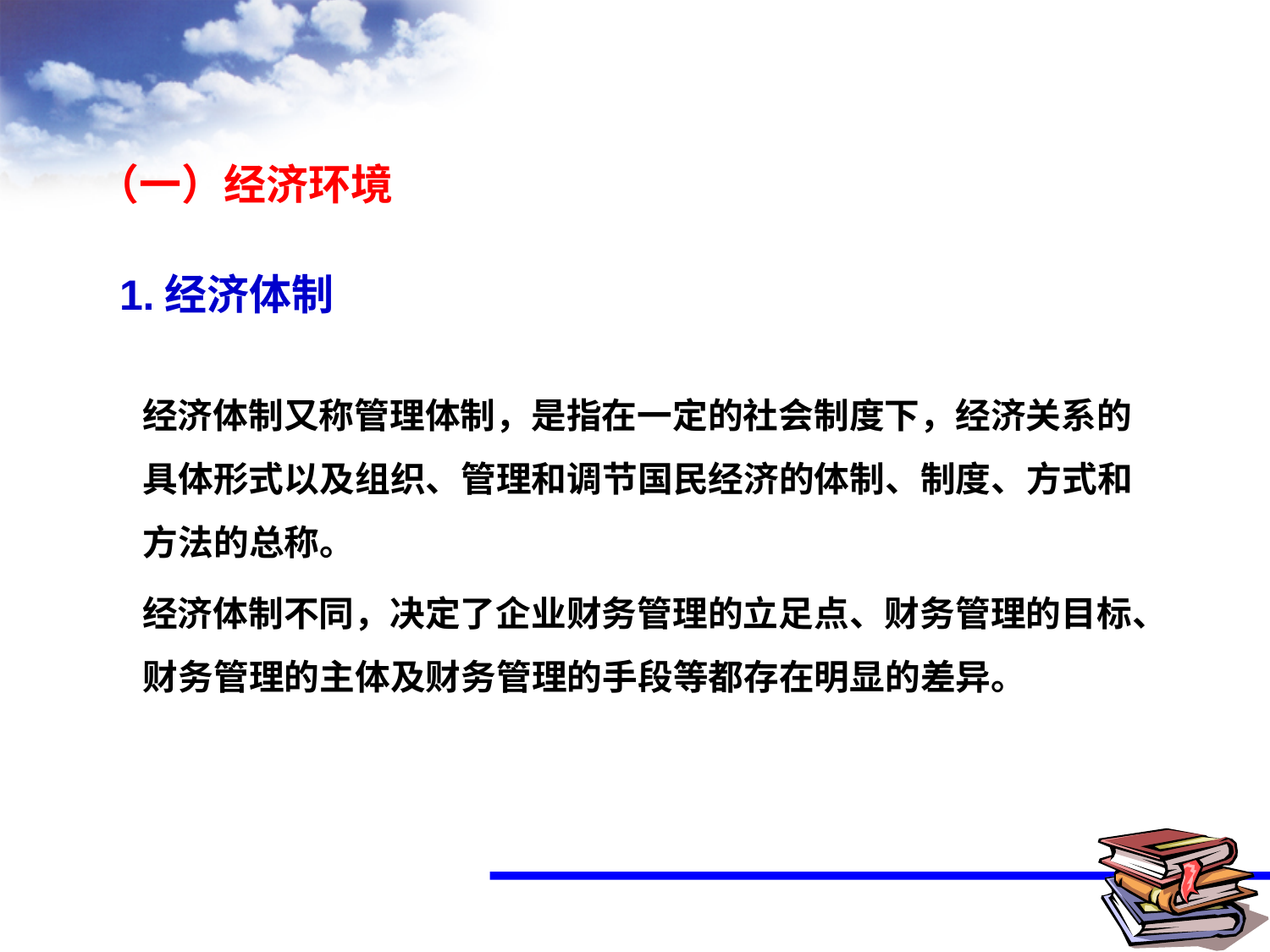

（一）经济环境
 1.经济体制
       经济体制又称管理体制，是指在一定的社会制度下，经济关系的具体形式以及组织、管理和调节国民经济的体制、制度、方式和方法的总称。
       经济体制不同，决定了企业财务管理的立足点、财务管理的目标、财务管理的主体及财务管理的手段等都存在明显的差异。